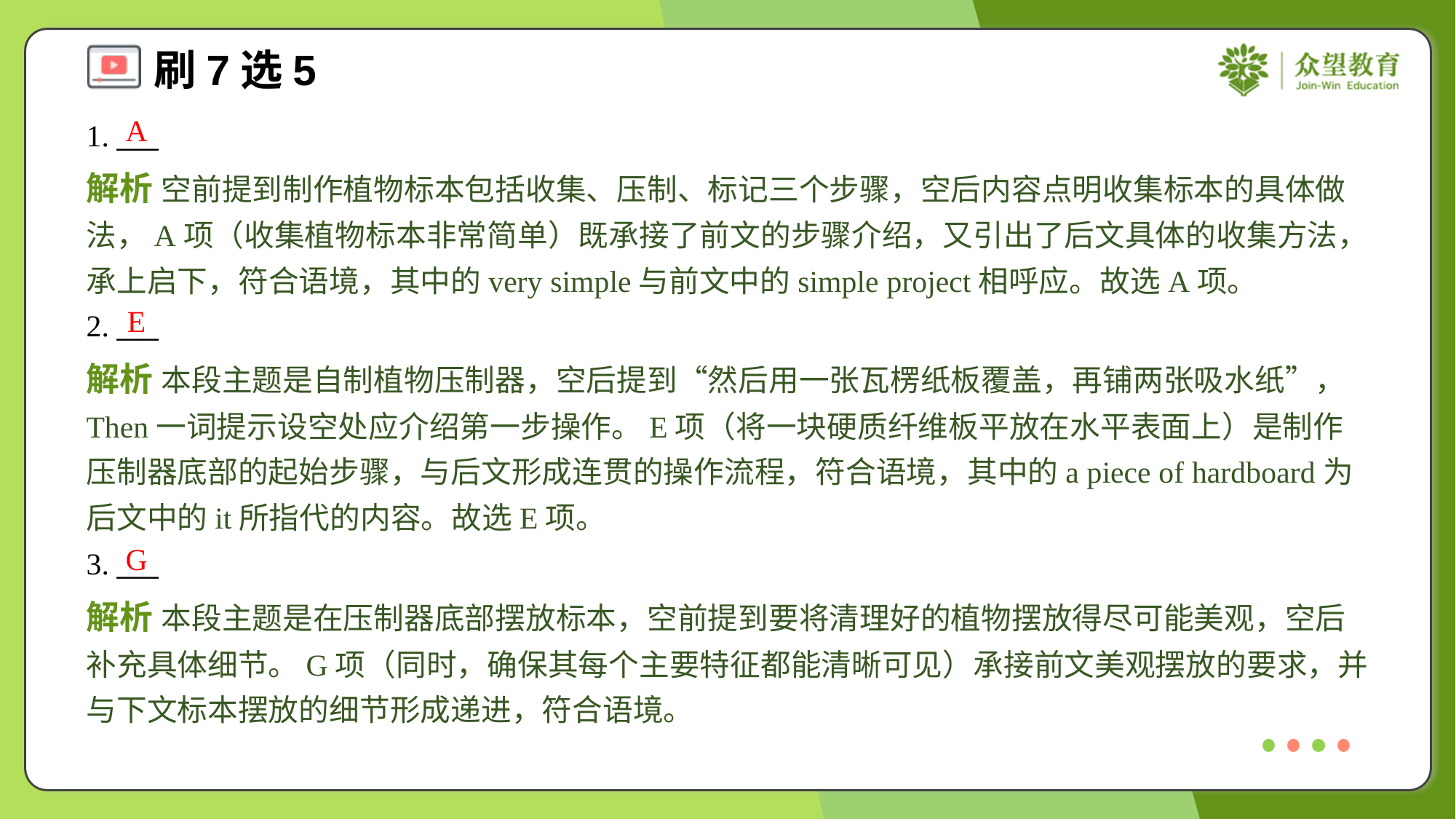

A
1. ___
解析 空前提到制作植物标本包括收集、压制、标记三个步骤，空后内容点明收集标本的具体做法，A项（收集植物标本非常简单）既承接了前文的步骤介绍，又引出了后文具体的收集方法，承上启下，符合语境，其中的very simple与前文中的simple project相呼应。故选A项。
E
2. ___
解析 本段主题是自制植物压制器，空后提到“然后用一张瓦楞纸板覆盖，再铺两张吸水纸”，Then一词提示设空处应介绍第一步操作。E项（将一块硬质纤维板平放在水平表面上）是制作压制器底部的起始步骤，与后文形成连贯的操作流程，符合语境，其中的a piece of hardboard为后文中的it所指代的内容。故选E项。
G
3. ___
解析 本段主题是在压制器底部摆放标本，空前提到要将清理好的植物摆放得尽可能美观，空后补充具体细节。G项（同时，确保其每个主要特征都能清晰可见）承接前文美观摆放的要求，并与下文标本摆放的细节形成递进，符合语境。